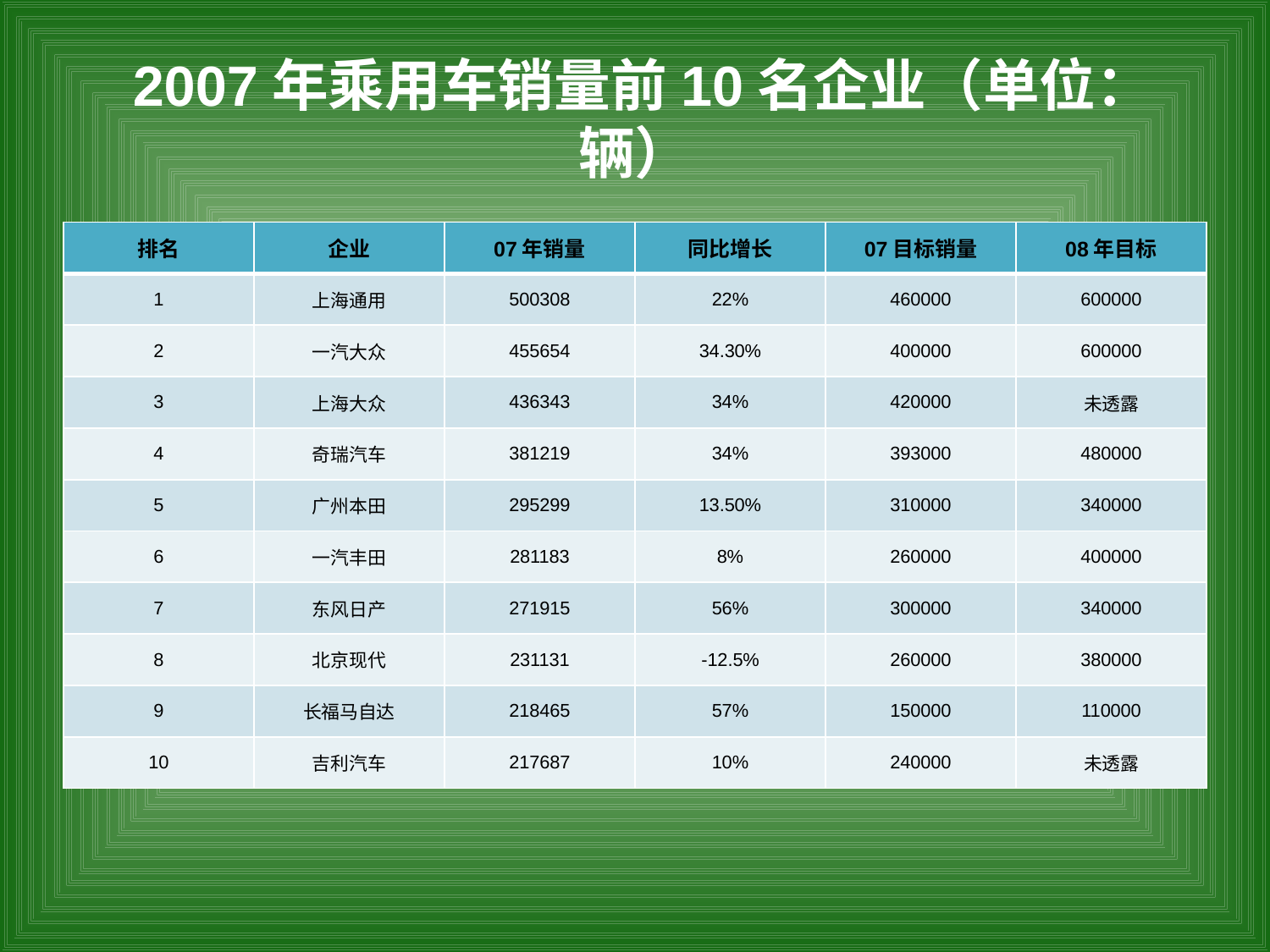

# 2007年乘用车销量前10名企业（单位：辆）
| 排名 | 企业 | 07年销量 | 同比增长 | 07目标销量 | 08年目标 |
| --- | --- | --- | --- | --- | --- |
| 1 | 上海通用 | 500308 | 22% | 460000 | 600000 |
| 2 | 一汽大众 | 455654 | 34.30% | 400000 | 600000 |
| 3 | 上海大众 | 436343 | 34% | 420000 | 未透露 |
| 4 | 奇瑞汽车 | 381219 | 34% | 393000 | 480000 |
| 5 | 广州本田 | 295299 | 13.50% | 310000 | 340000 |
| 6 | 一汽丰田 | 281183 | 8% | 260000 | 400000 |
| 7 | 东风日产 | 271915 | 56% | 300000 | 340000 |
| 8 | 北京现代 | 231131 | -12.5% | 260000 | 380000 |
| 9 | 长福马自达 | 218465 | 57% | 150000 | 110000 |
| 10 | 吉利汽车 | 217687 | 10% | 240000 | 未透露 |